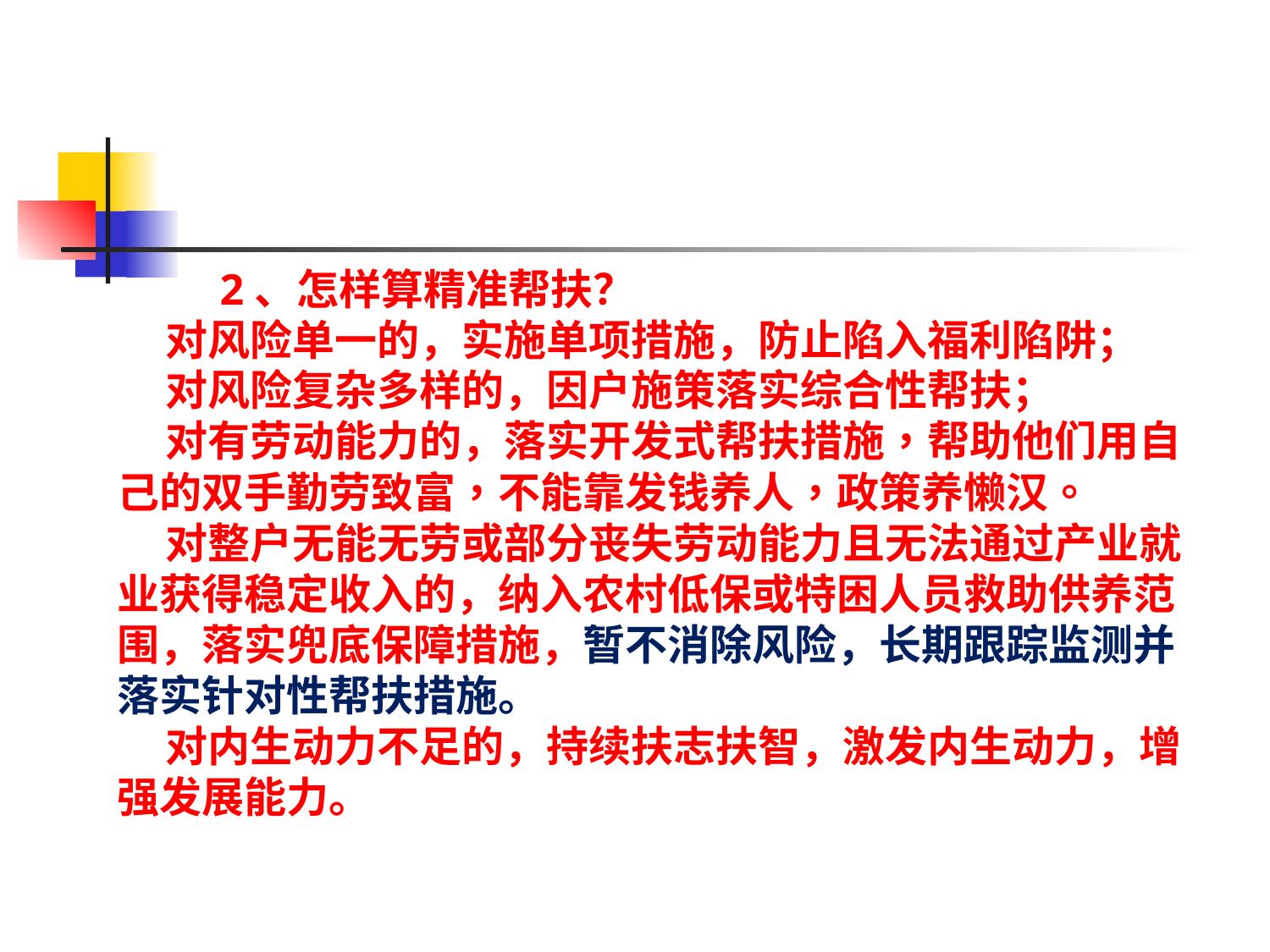

2、怎样算精准帮扶？
    对风险单一的，实施单项措施，防止陷入福利陷阱；
    对风险复杂多样的，因户施策落实综合性帮扶；
    对有劳动能力的，落实开发式帮扶措施，帮助他们用自己的双手勤劳致富，不能靠发钱养人，政策养懒汉。
    对整户无能无劳或部分丧失劳动能力且无法通过产业就业获得稳定收入的，纳入农村低保或特困人员救助供养范围，落实兜底保障措施，暂不消除风险，长期跟踪监测并落实针对性帮扶措施。
    对内生动力不足的，持续扶志扶智，激发内生动力，增强发展能力。